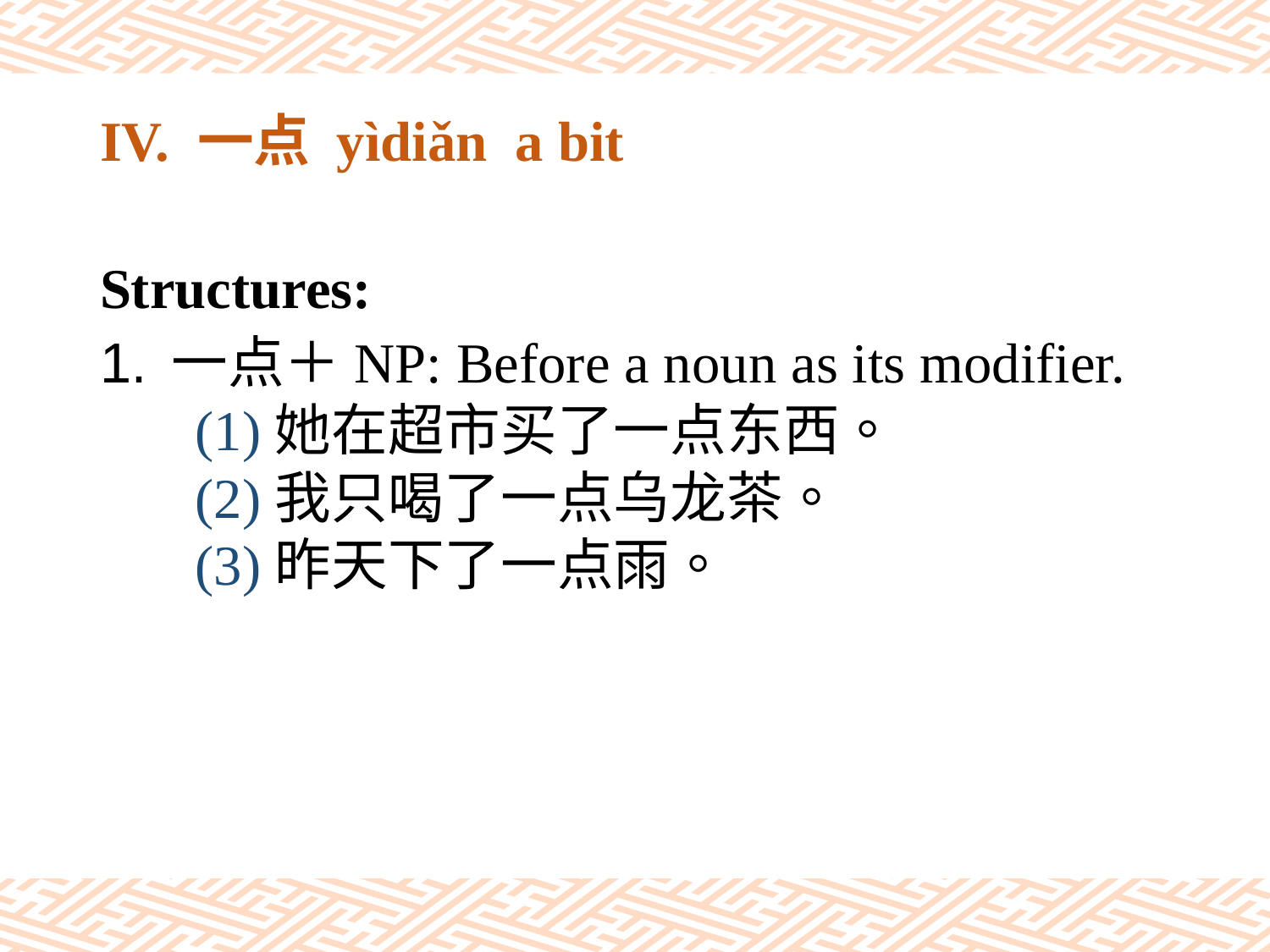

# IV. 一点 yìdiǎn  a bit
Structures:
一点＋NP: Before a noun as its modifier.
(1)她在超市买了一点东西。
(2)我只喝了一点乌龙茶。
(3)昨天下了一点雨。